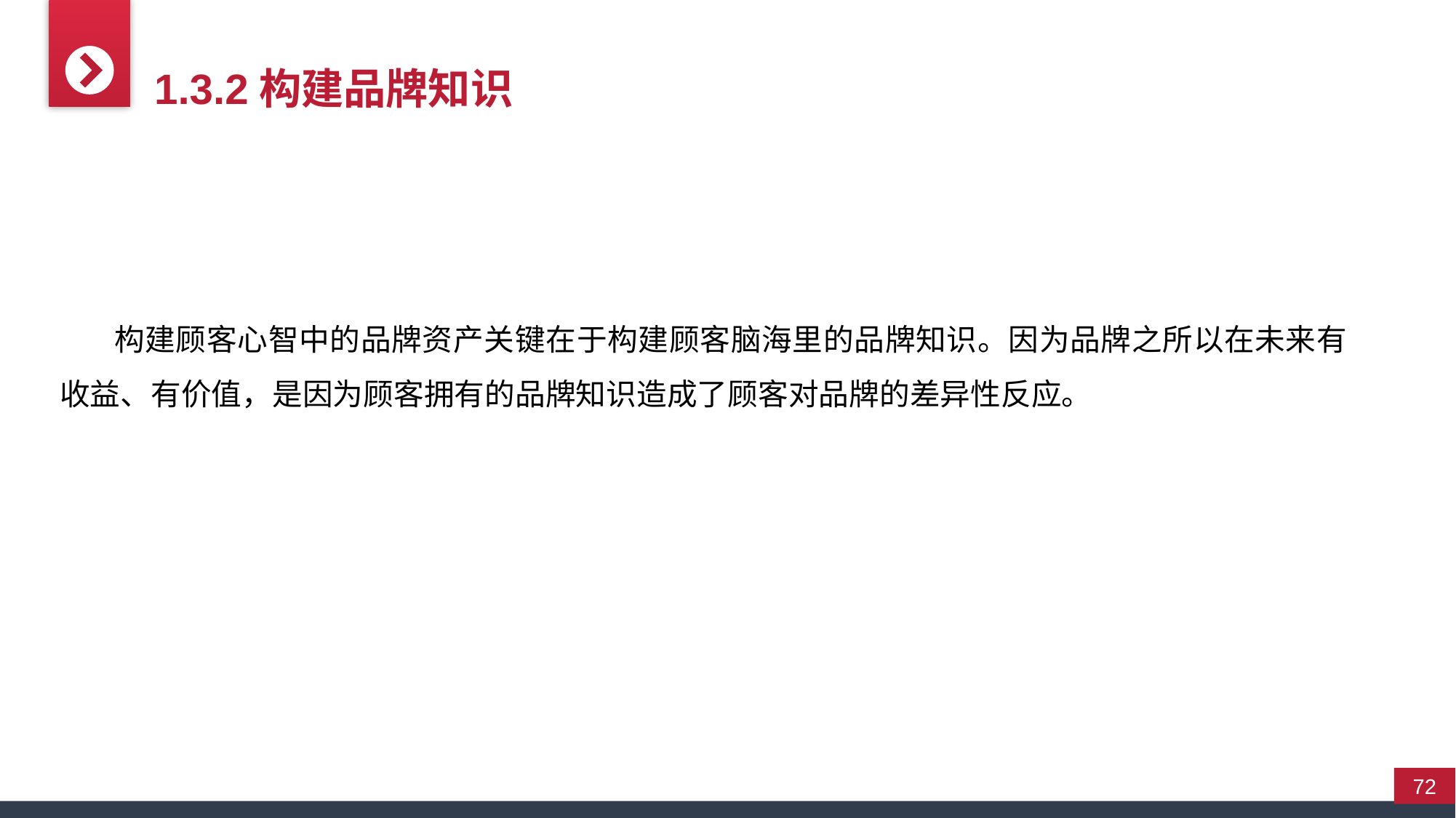

1.3.2构建品牌知识
构建顾客心智中的品牌资产关键在于构建顾客脑海里的品牌知识。因为品牌之所以在未来有收益、有价值，是因为顾客拥有的品牌知识造成了顾客对品牌的差异性反应。